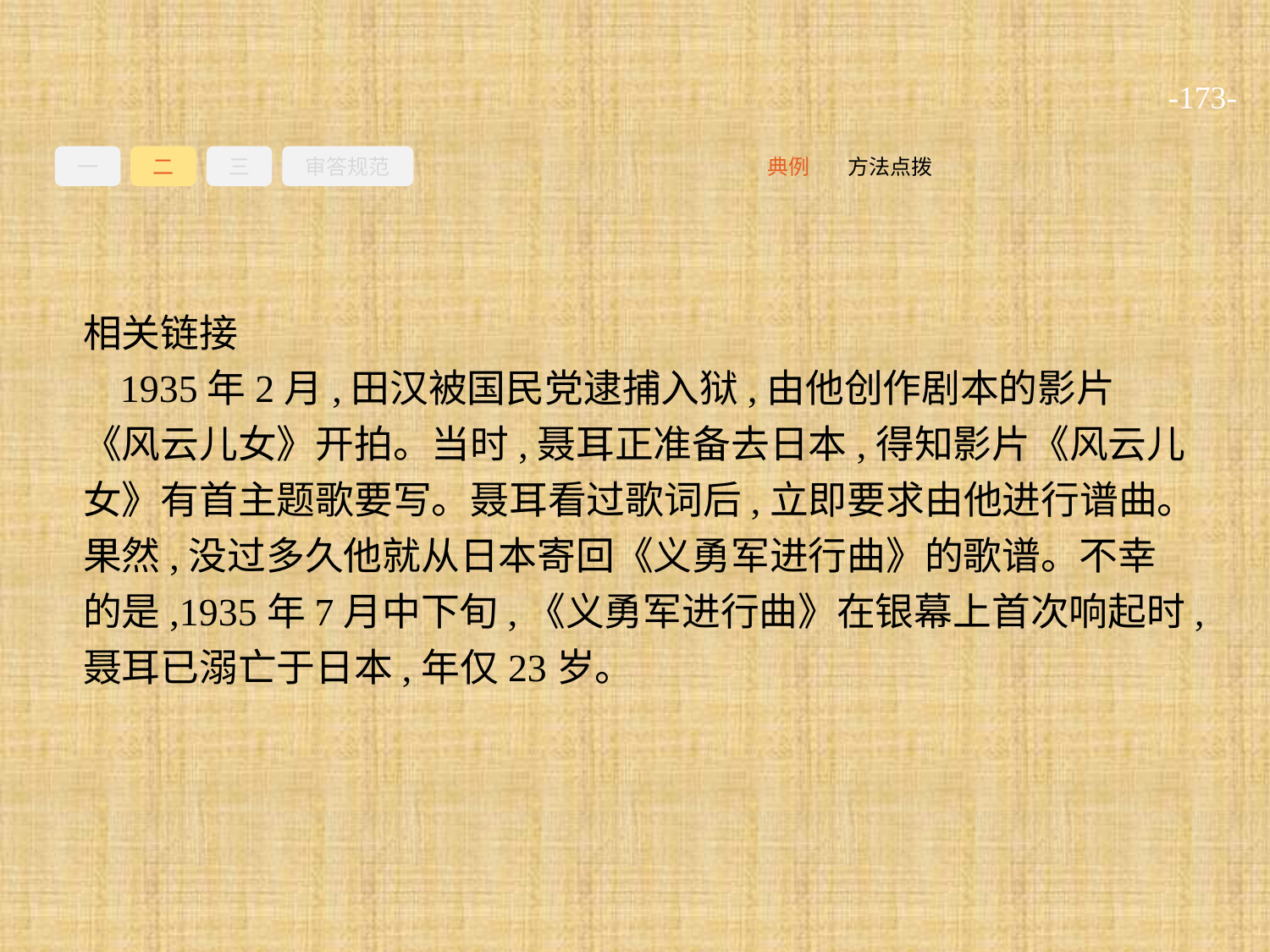

-173-
一
二
三
审答规范
方法点拨
典例
相关链接
1935年2月,田汉被国民党逮捕入狱,由他创作剧本的影片《风云儿女》开拍。当时,聂耳正准备去日本,得知影片《风云儿女》有首主题歌要写。聂耳看过歌词后,立即要求由他进行谱曲。果然,没过多久他就从日本寄回《义勇军进行曲》的歌谱。不幸的是,1935年7月中下旬,《义勇军进行曲》在银幕上首次响起时,聂耳已溺亡于日本,年仅23岁。